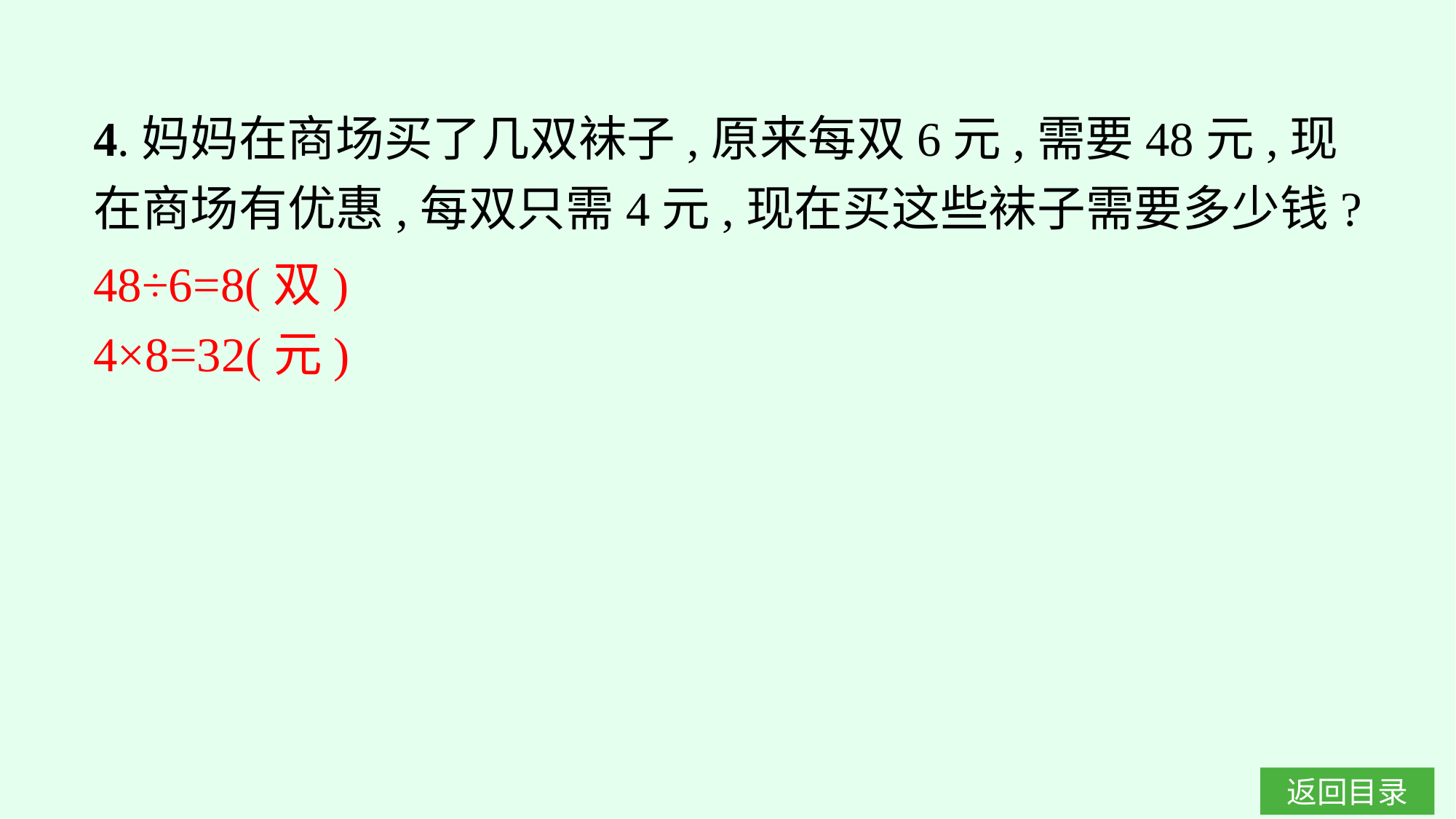

4.妈妈在商场买了几双袜子,原来每双6元,需要48元,现在商场有优惠,每双只需4元,现在买这些袜子需要多少钱?
48÷6=8(双)
4×8=32(元)